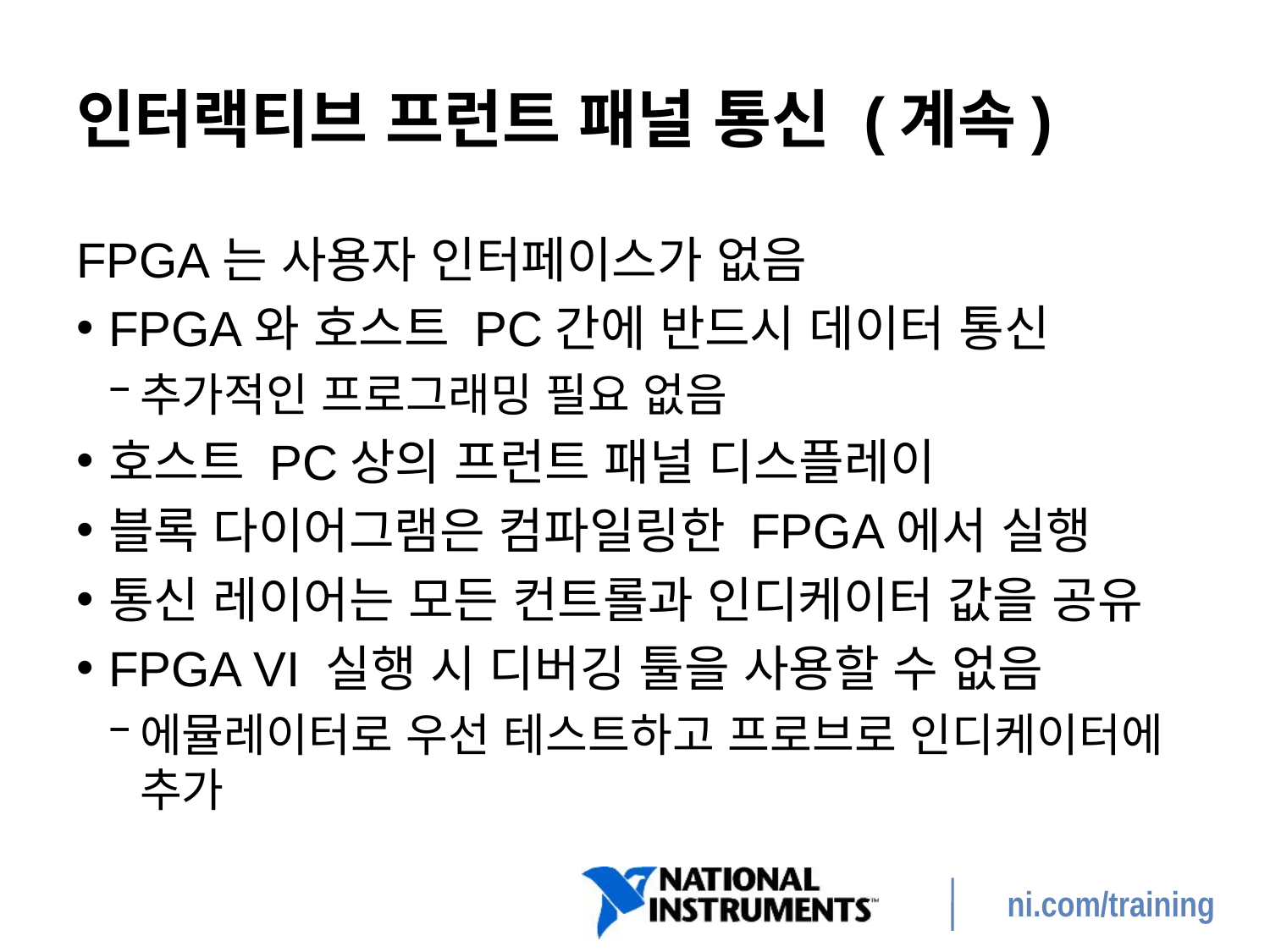

# 인터랙티브 프런트 패널 통신 (계속)
FPGA는 사용자 인터페이스가 없음
FPGA와 호스트 PC간에 반드시 데이터 통신
추가적인 프로그래밍 필요 없음
호스트 PC상의 프런트 패널 디스플레이
블록 다이어그램은 컴파일링한 FPGA에서 실행
통신 레이어는 모든 컨트롤과 인디케이터 값을 공유
FPGA VI 실행 시 디버깅 툴을 사용할 수 없음
에뮬레이터로 우선 테스트하고 프로브로 인디케이터에 추가